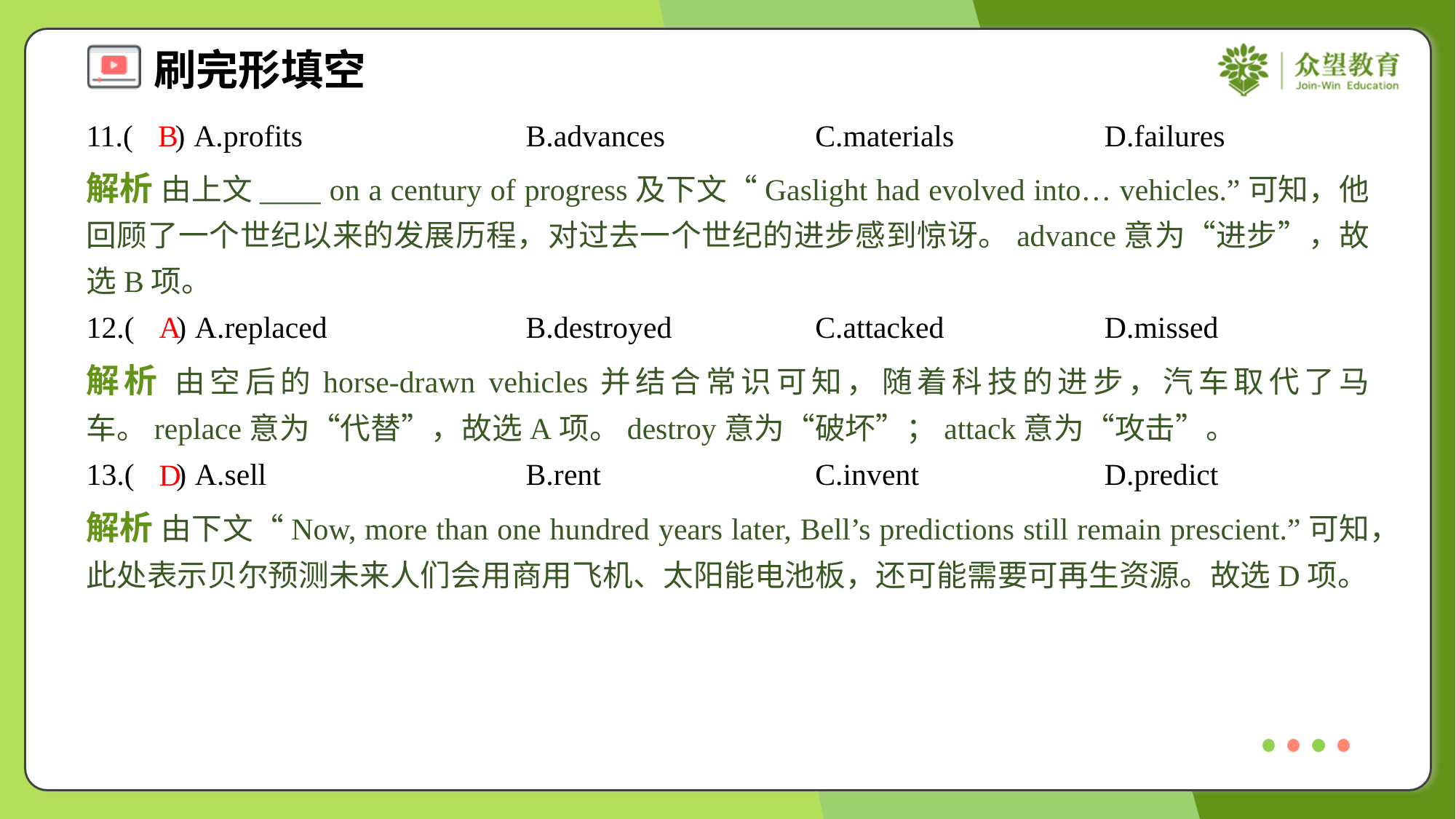

11.(     ) A.profits	B.advances	C.materials	D.failures
B
解析 由上文____ on a century of progress及下文“Gaslight had evolved into… vehicles.”可知，他回顾了一个世纪以来的发展历程，对过去一个世纪的进步感到惊讶。advance意为“进步”，故选B项。
12.(     ) A.replaced	B.destroyed	C.attacked	D.missed
A
解析 由空后的horse-drawn vehicles并结合常识可知，随着科技的进步，汽车取代了马车。replace意为“代替”，故选A项。destroy意为“破坏”；attack意为“攻击”。
13.(     ) A.sell	B.rent	C.invent	D.predict
D
解析 由下文“Now, more than one hundred years later, Bell’s predictions still remain prescient.”可知，此处表示贝尔预测未来人们会用商用飞机、太阳能电池板，还可能需要可再生资源。故选D项。